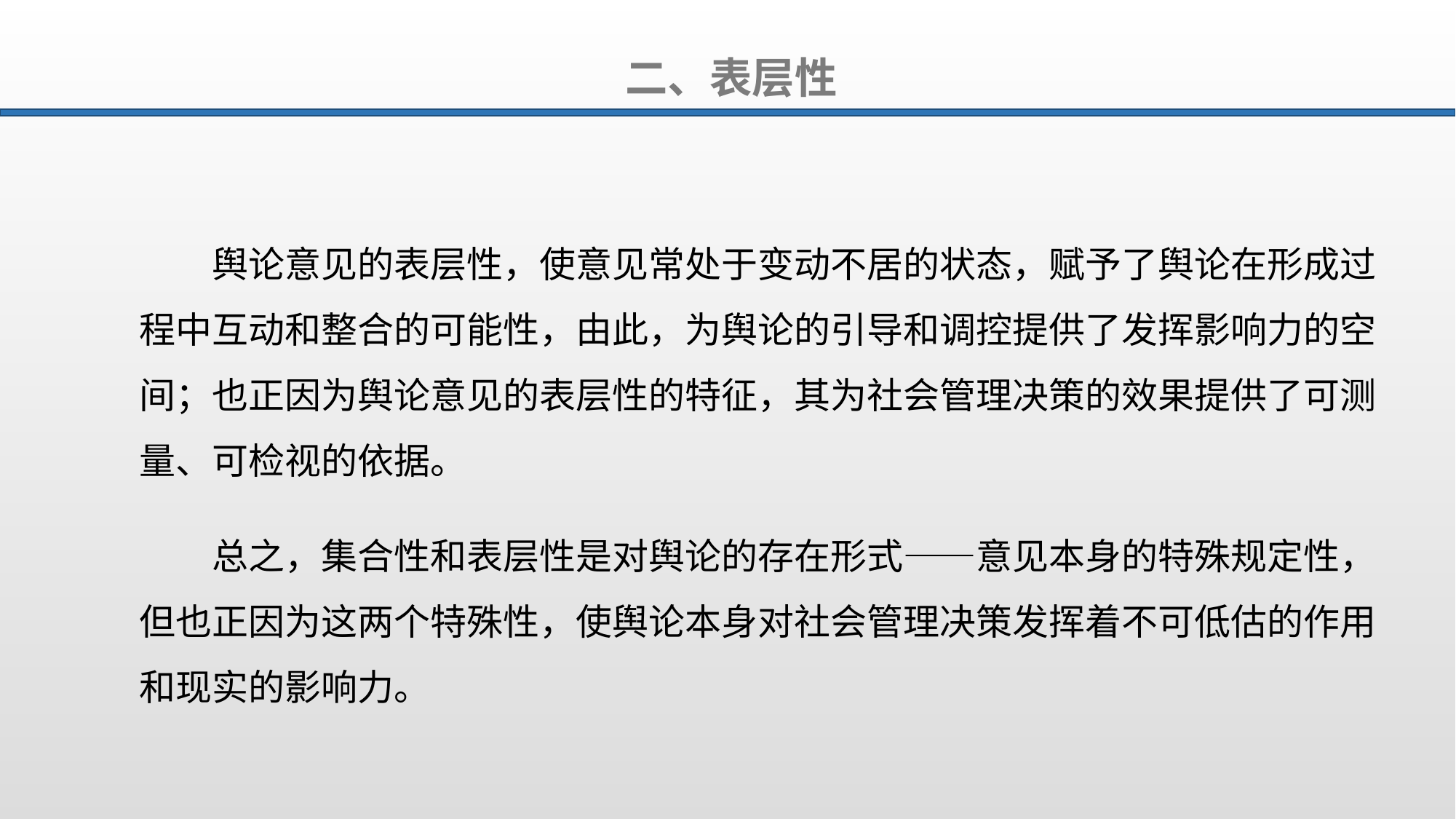

二、表层性

舆论意见的表层性，使意见常处于变动不居的状态，赋予了舆论在形成过程中互动和整合的可能性，由此，为舆论的引导和调控提供了发挥影响力的空间；也正因为舆论意见的表层性的特征，其为社会管理决策的效果提供了可测量、可检视的依据。
总之，集合性和表层性是对舆论的存在形式——意见本身的特殊规定性，但也正因为这两个特殊性，使舆论本身对社会管理决策发挥着不可低估的作用和现实的影响力。